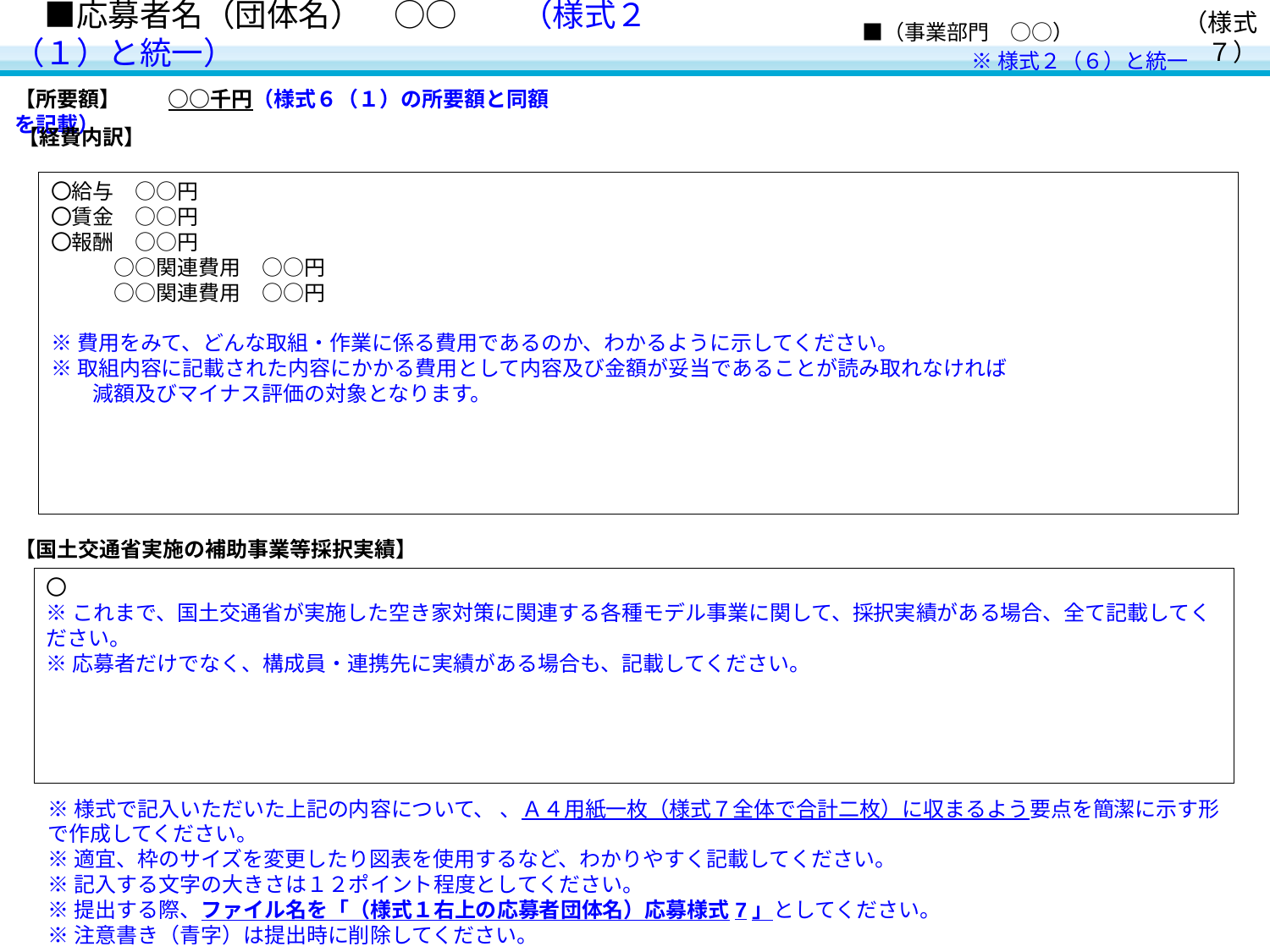

# ■応募者名（団体名）　○○　　（様式２（１）と統一）
　■（事業部門　○○）
（様式７）
※様式２（６）と統一
【所要額】　　 ○○千円（様式６（１）の所要額と同額を記載）
【経費内訳】
〇給与　○○円
〇賃金　○○円
〇報酬　○○円
　　　○○関連費用　○○円
　　　○○関連費用　○○円

※費用をみて、どんな取組・作業に係る費用であるのか、わかるように示してください。
※取組内容に記載された内容にかかる費用として内容及び金額が妥当であることが読み取れなければ
　　減額及びマイナス評価の対象となります。

【国土交通省実施の補助事業等採択実績】
〇
※これまで、国土交通省が実施した空き家対策に関連する各種モデル事業に関して、採択実績がある場合、全て記載してください。
※応募者だけでなく、構成員・連携先に実績がある場合も、記載してください。

※様式で記入いただいた上記の内容について、 、Ａ４用紙一枚（様式７全体で合計二枚）に収まるよう要点を簡潔に示す形で作成してください。
※適宜、枠のサイズを変更したり図表を使用するなど、わかりやすく記載してください。
※記入する文字の大きさは１２ポイント程度としてください。
※提出する際、ファイル名を「（様式１右上の応募者団体名）応募様式7」としてください。
※注意書き（青字）は提出時に削除してください。